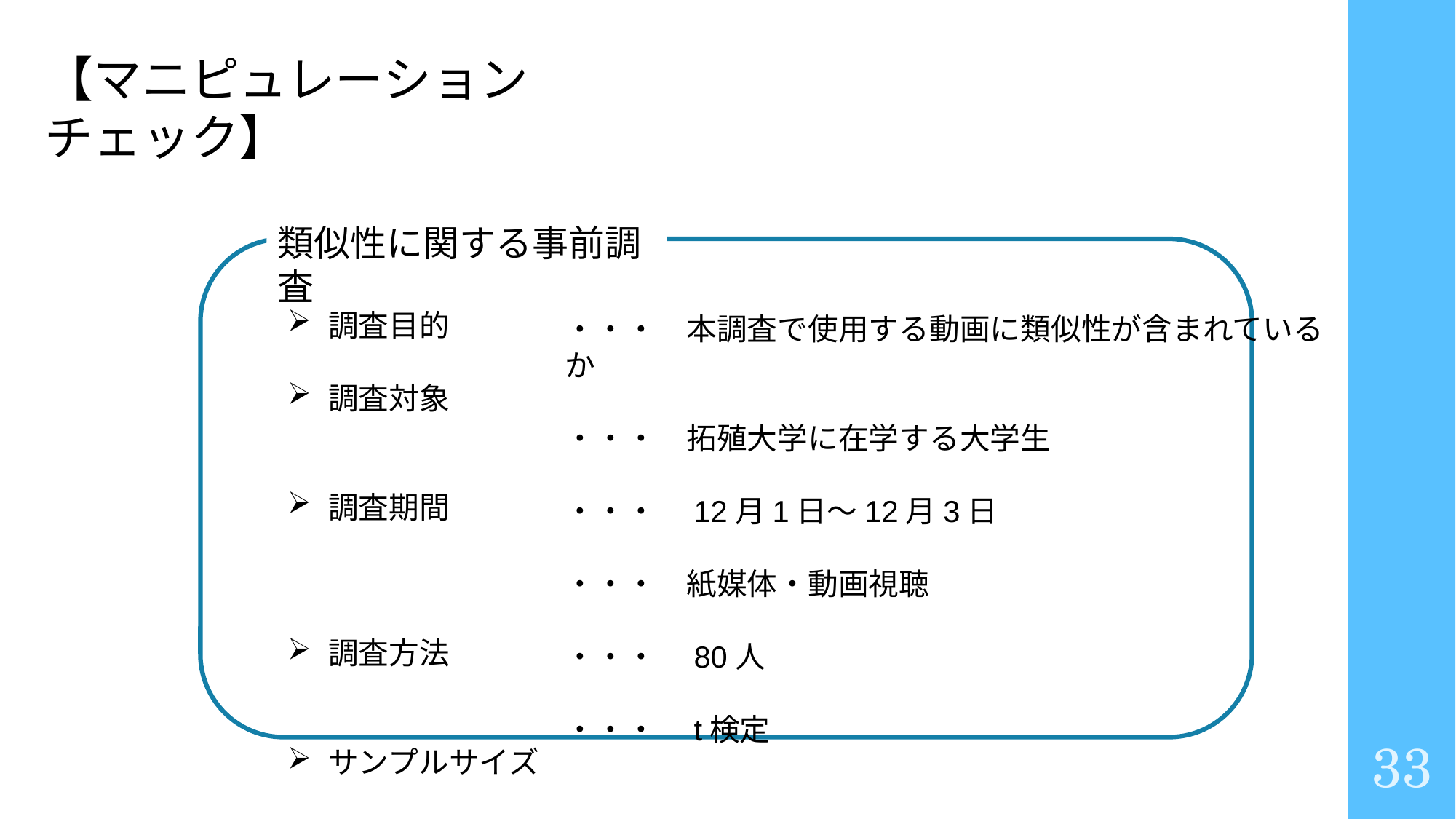

【マニピュレーションチェック】

類似性に関する事前調査

調査目的

調査対象

調査期間

調査方法

サンプルサイズ

検証方法

・・・　本調査で使用する動画に類似性が含まれているか

・・・　拓殖大学に在学する大学生

・・・　12月1日～12月3日

・・・　紙媒体・動画視聴

・・・　80人

・・・　t検定

33